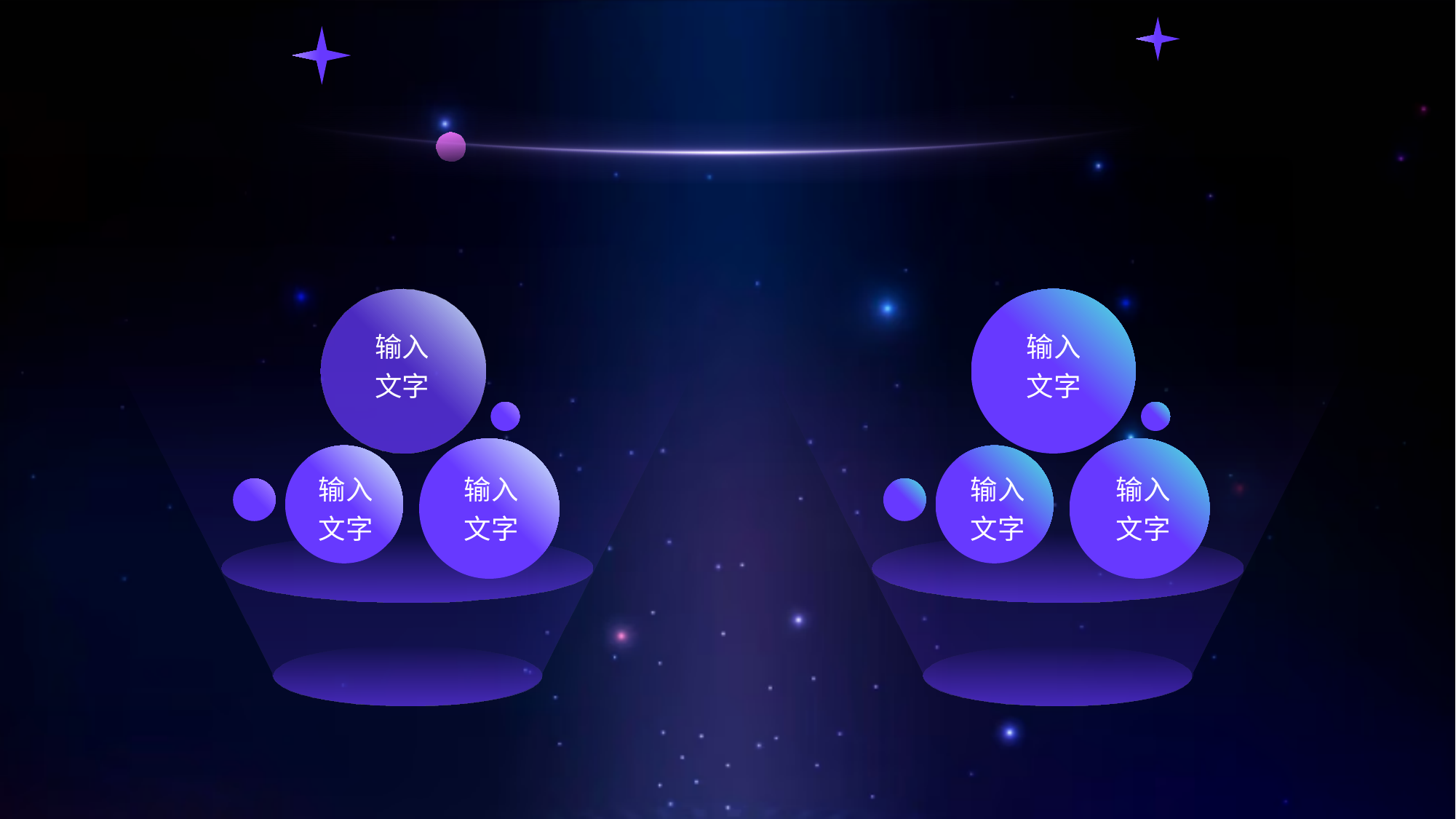

#

输入文字
输入文字
输入文字
输入文字
输入文字
输入文字